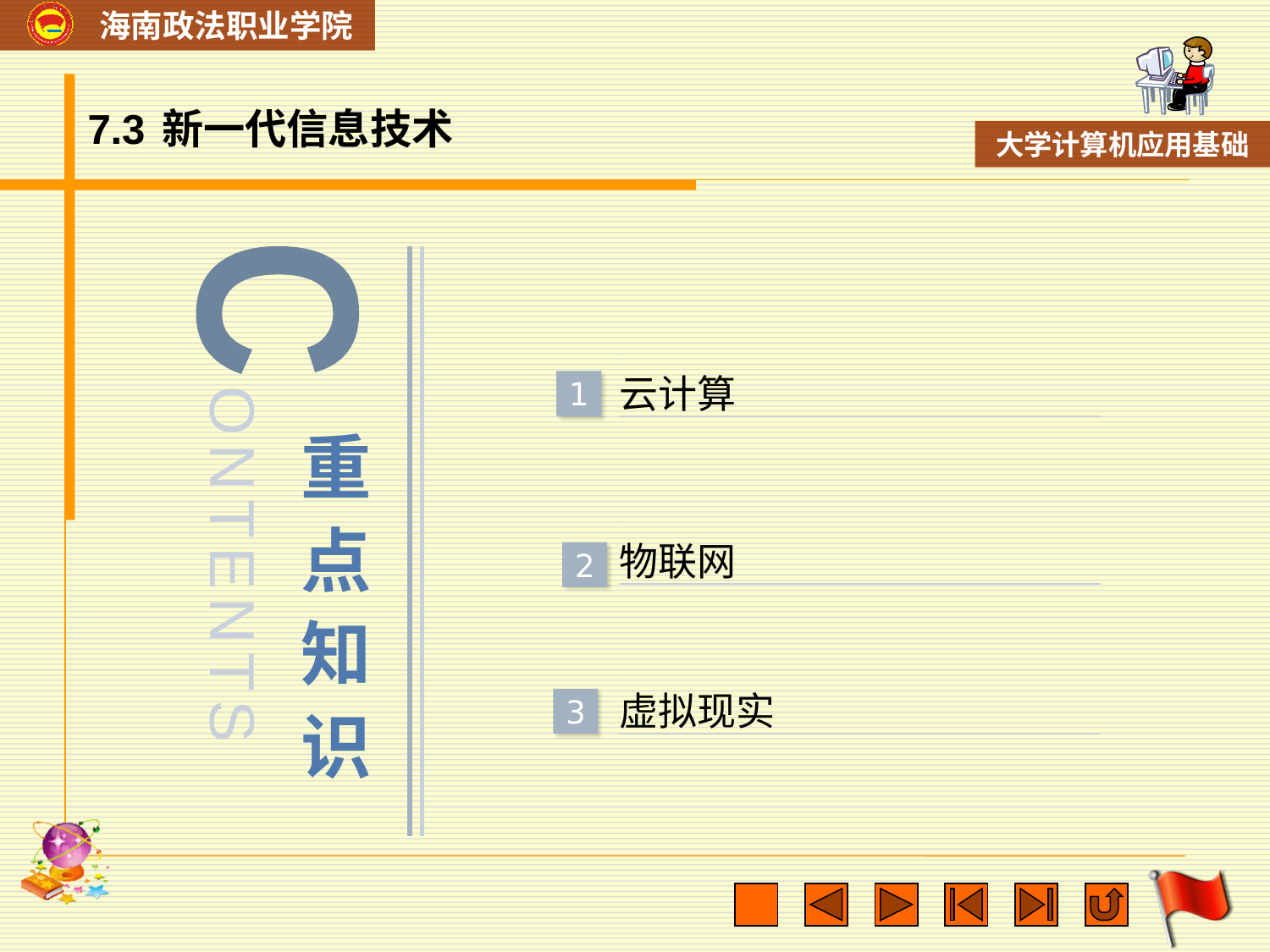

# 7.3 新一代信息技术
C
云计算
1
ONTENTS
重点知识
物联网
2
虚拟现实
3